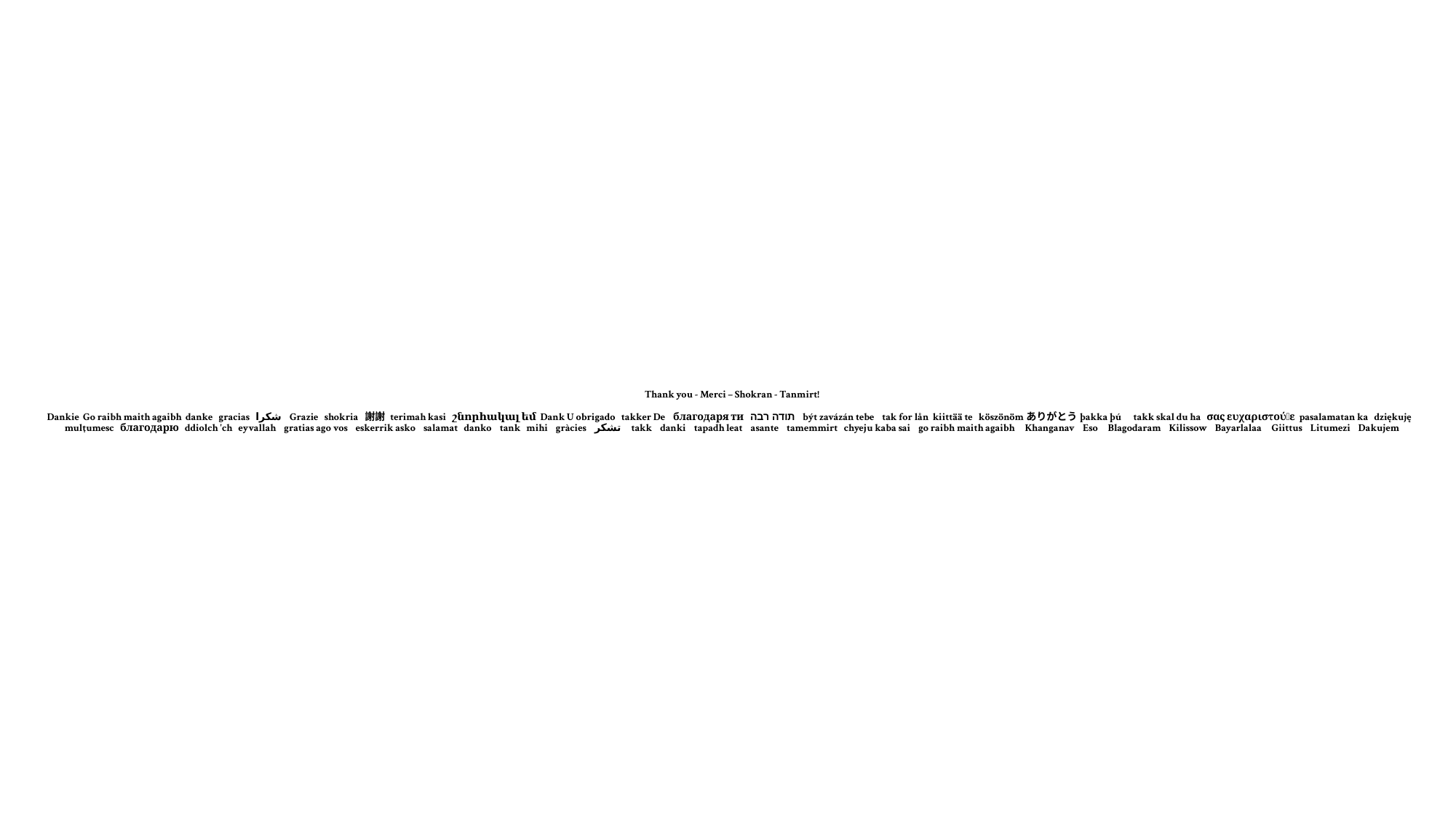

Thank you - Merci – Shokran - Tanmirt!
Dankie  Go raibh maith agaibh  danke   gracias   شكرا   Grazie   shokria   謝謝  terimah kasi   շնորհակալ եմ  Dank U obrigado   takker De    благодаря ти   תודה רבה   být zavázán tebe    tak for lån  kiittää te   köszönöm ありがとう þakka þú      takk skal du ha   σας ευχαριστούμε  pasalamatan ka   dziękuję    mulţumesc   благодарю   ddiolch 'ch   eyvallah    gratias ago vos    eskerrik asko    salamat   danko    tank   mihi    gràcies    تشکر    takk    danki    tapadh leat    asante    tamemmirt   chyeju kaba sai    go raibh maith agaibh     Khanganav    Eso     Blagodaram    Kilissow    Bayarlalaa     Giittus    Litumezi    Dakujem